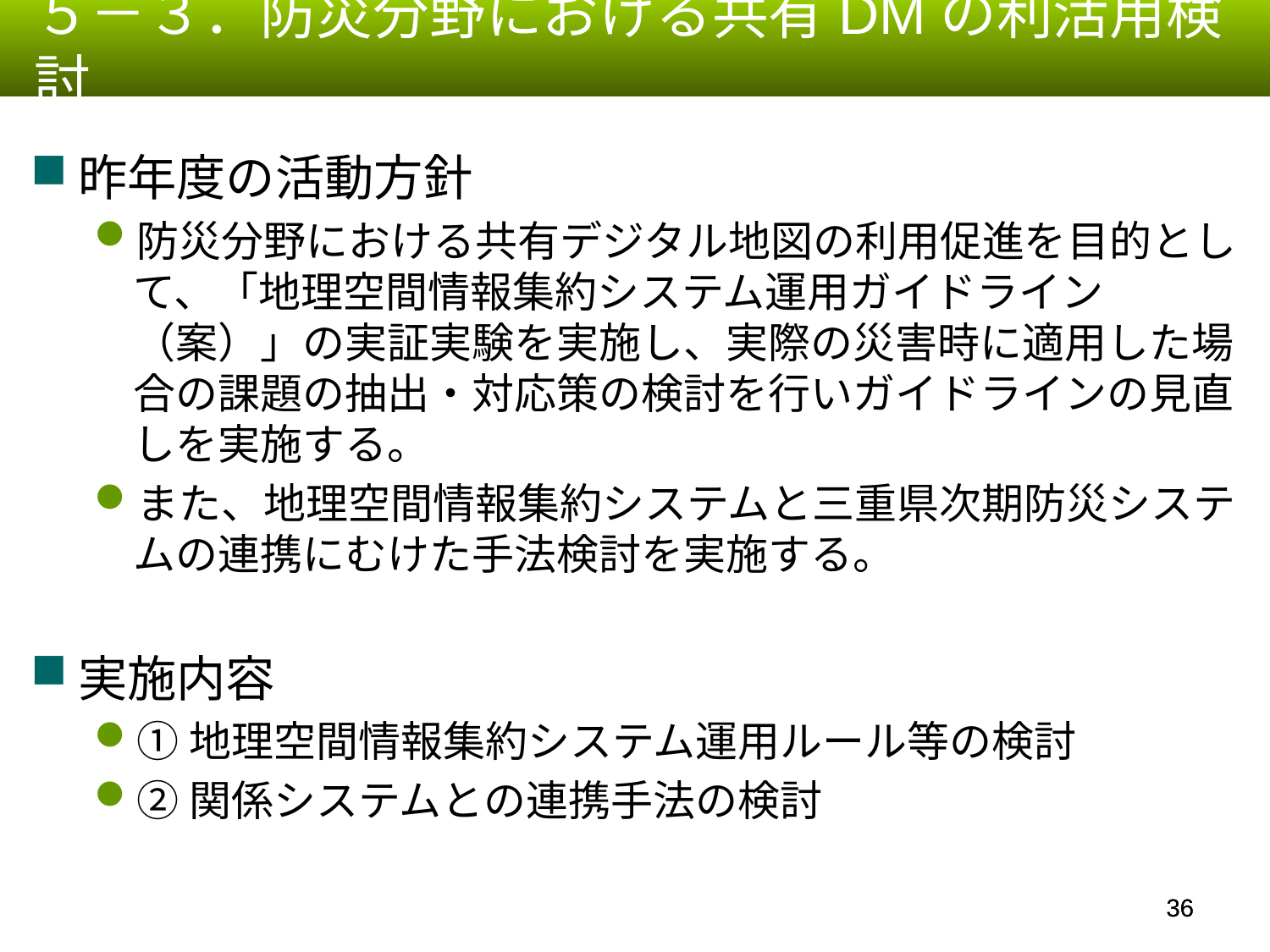

５－３．防災分野における共有DMの利活用検討
昨年度の活動方針
防災分野における共有デジタル地図の利用促進を目的として、「地理空間情報集約システム運用ガイドライン（案）」の実証実験を実施し、実際の災害時に適用した場合の課題の抽出・対応策の検討を行いガイドラインの見直しを実施する。
また、地理空間情報集約システムと三重県次期防災システムの連携にむけた手法検討を実施する。

実施内容
①地理空間情報集約システム運用ルール等の検討
②関係システムとの連携手法の検討
36
36